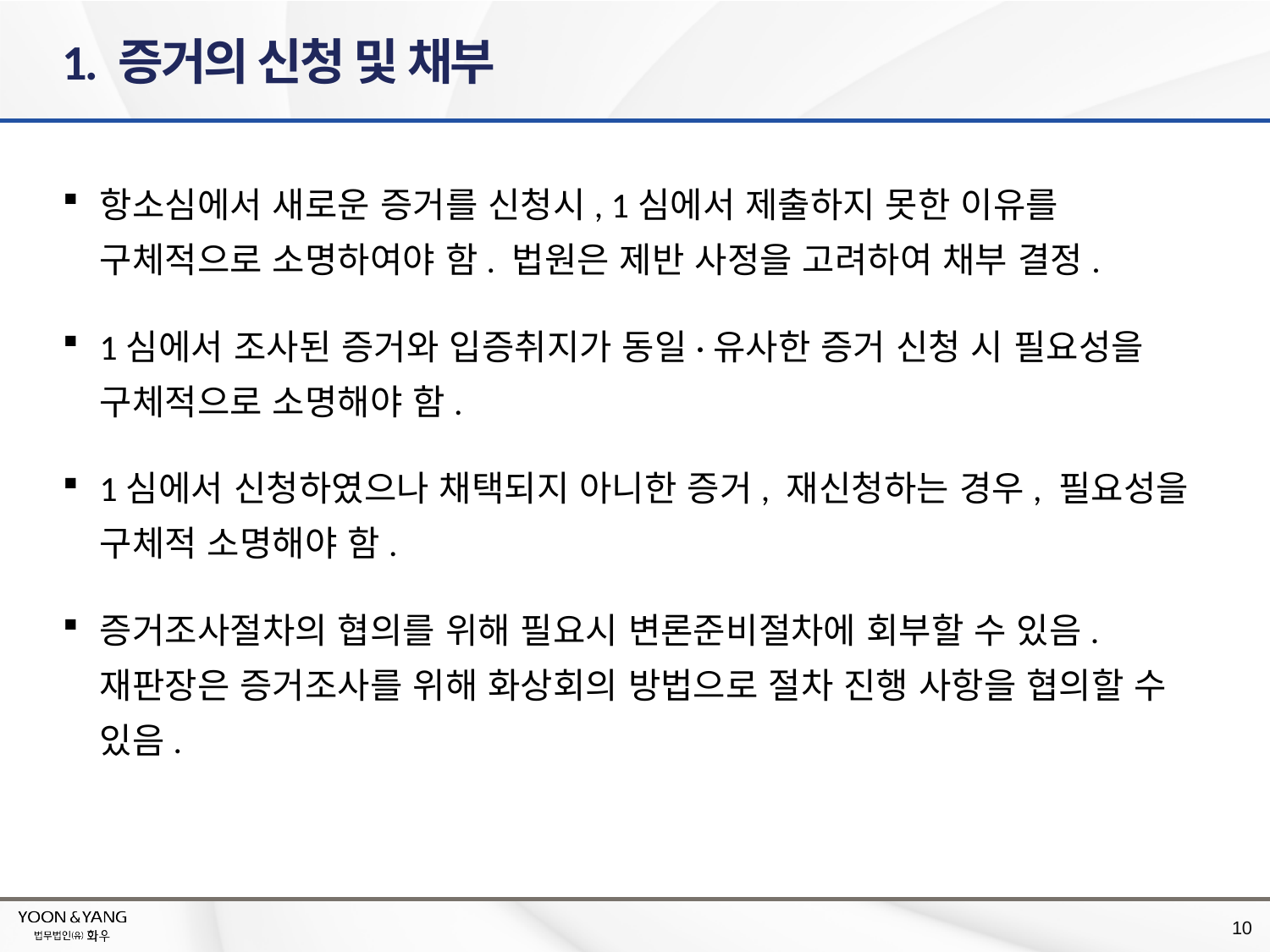

# 1. 증거의 신청 및 채부
항소심에서 새로운 증거를 신청시, 1심에서 제출하지 못한 이유를 구체적으로 소명하여야 함. 법원은 제반 사정을 고려하여 채부 결정.
1심에서 조사된 증거와 입증취지가 동일·유사한 증거 신청 시 필요성을 구체적으로 소명해야 함.
1심에서 신청하였으나 채택되지 아니한 증거, 재신청하는 경우, 필요성을 구체적 소명해야 함.
증거조사절차의 협의를 위해 필요시 변론준비절차에 회부할 수 있음. 재판장은 증거조사를 위해 화상회의 방법으로 절차 진행 사항을 협의할 수 있음.